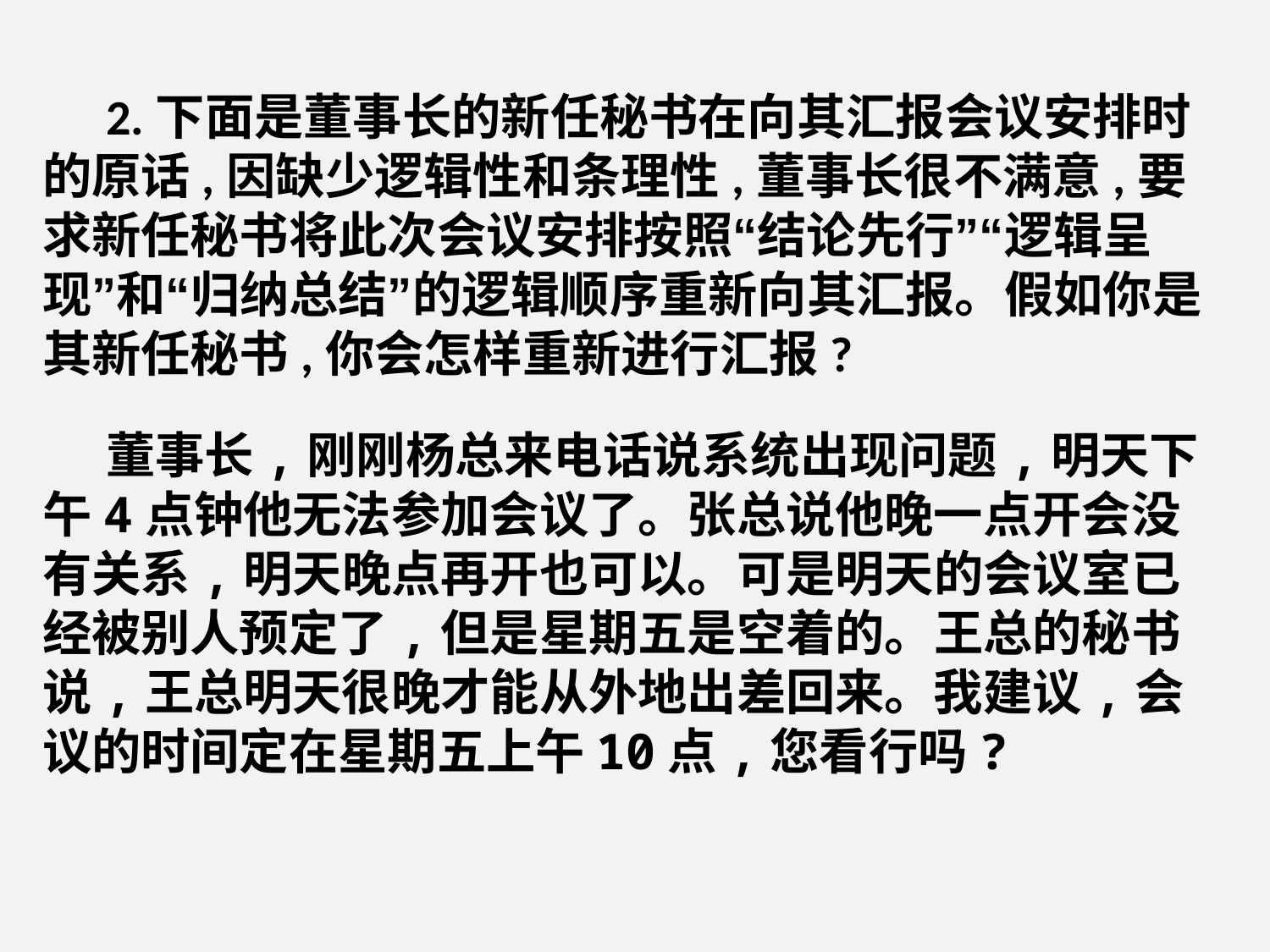

2.下面是董事长的新任秘书在向其汇报会议安排时的原话,因缺少逻辑性和条理性,董事长很不满意,要求新任秘书将此次会议安排按照“结论先行”“逻辑呈现”和“归纳总结”的逻辑顺序重新向其汇报。假如你是其新任秘书,你会怎样重新进行汇报?
董事长,刚刚杨总来电话说系统出现问题,明天下午4点钟他无法参加会议了。张总说他晚一点开会没有关系,明天晚点再开也可以。可是明天的会议室已经被别人预定了,但是星期五是空着的。王总的秘书说,王总明天很晚才能从外地出差回来。我建议,会议的时间定在星期五上午10点,您看行吗?